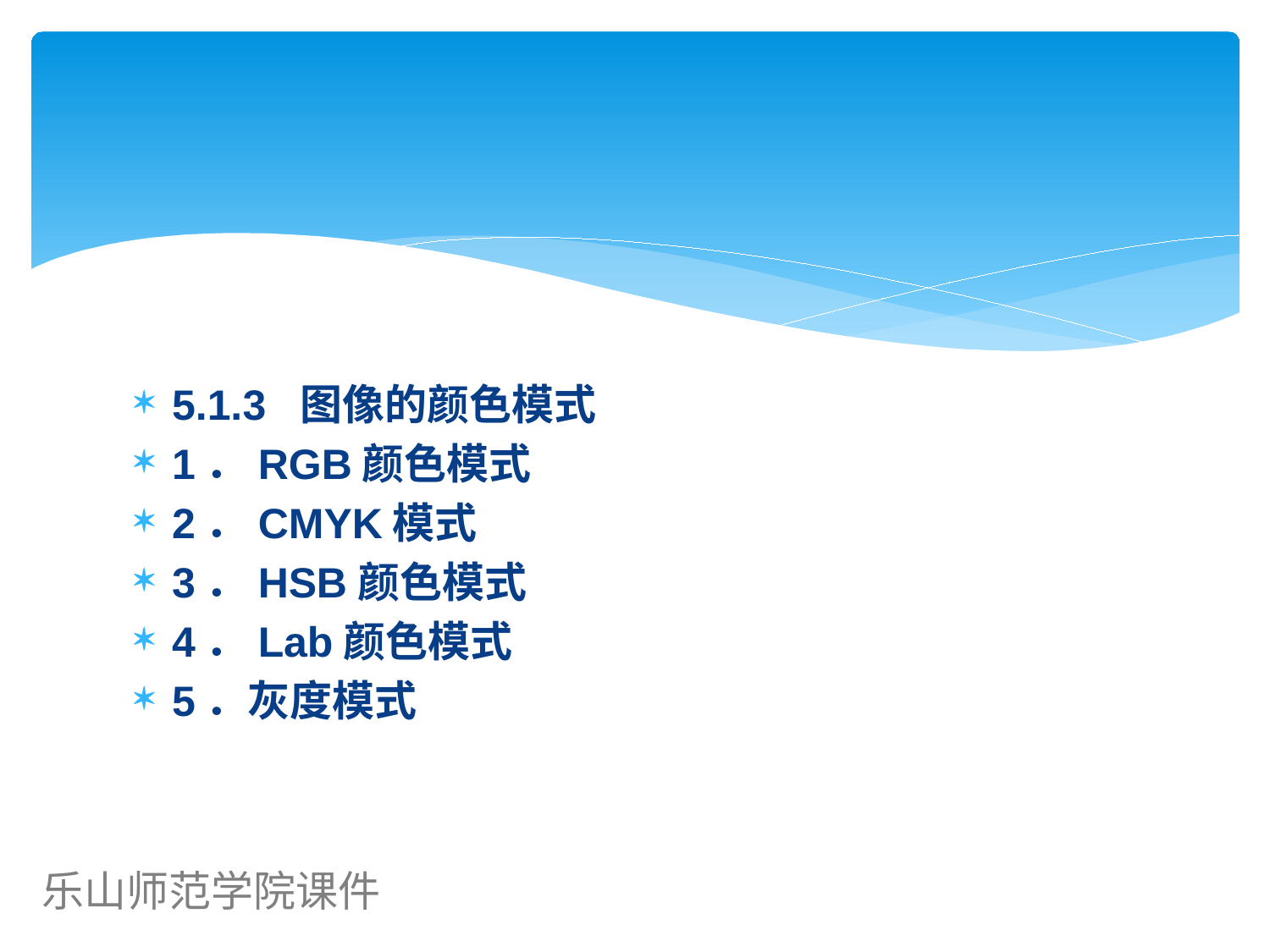

#
5.1.3  图像的颜色模式
1．RGB颜色模式
2．CMYK模式
3．HSB颜色模式
4．Lab颜色模式
5．灰度模式